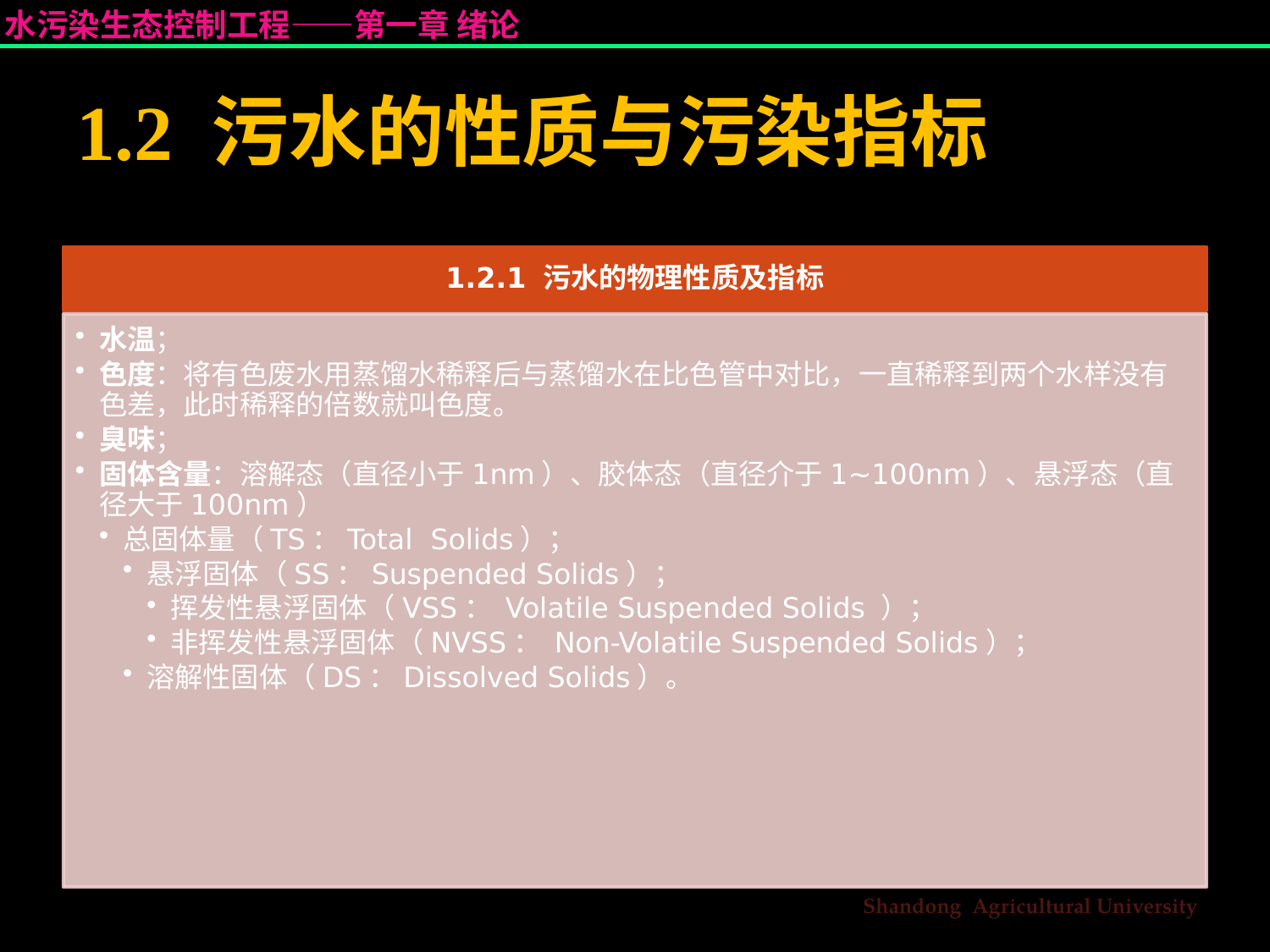

# 1.2 污水的性质与污染指标
1.2.1 污水的物理性质及指标
水温；
色度：将有色废水用蒸馏水稀释后与蒸馏水在比色管中对比，一直稀释到两个水样没有色差，此时稀释的倍数就叫色度。
臭味；
固体含量：溶解态（直径小于1nm）、胶体态（直径介于1~100nm）、悬浮态（直径大于100nm）
总固体量（TS：Total  Solids）；
悬浮固体（SS：Suspended Solids）；
挥发性悬浮固体（VSS： Volatile Suspended Solids ）；
非挥发性悬浮固体（NVSS： Non-Volatile Suspended Solids）；
溶解性固体（DS：Dissolved Solids）。